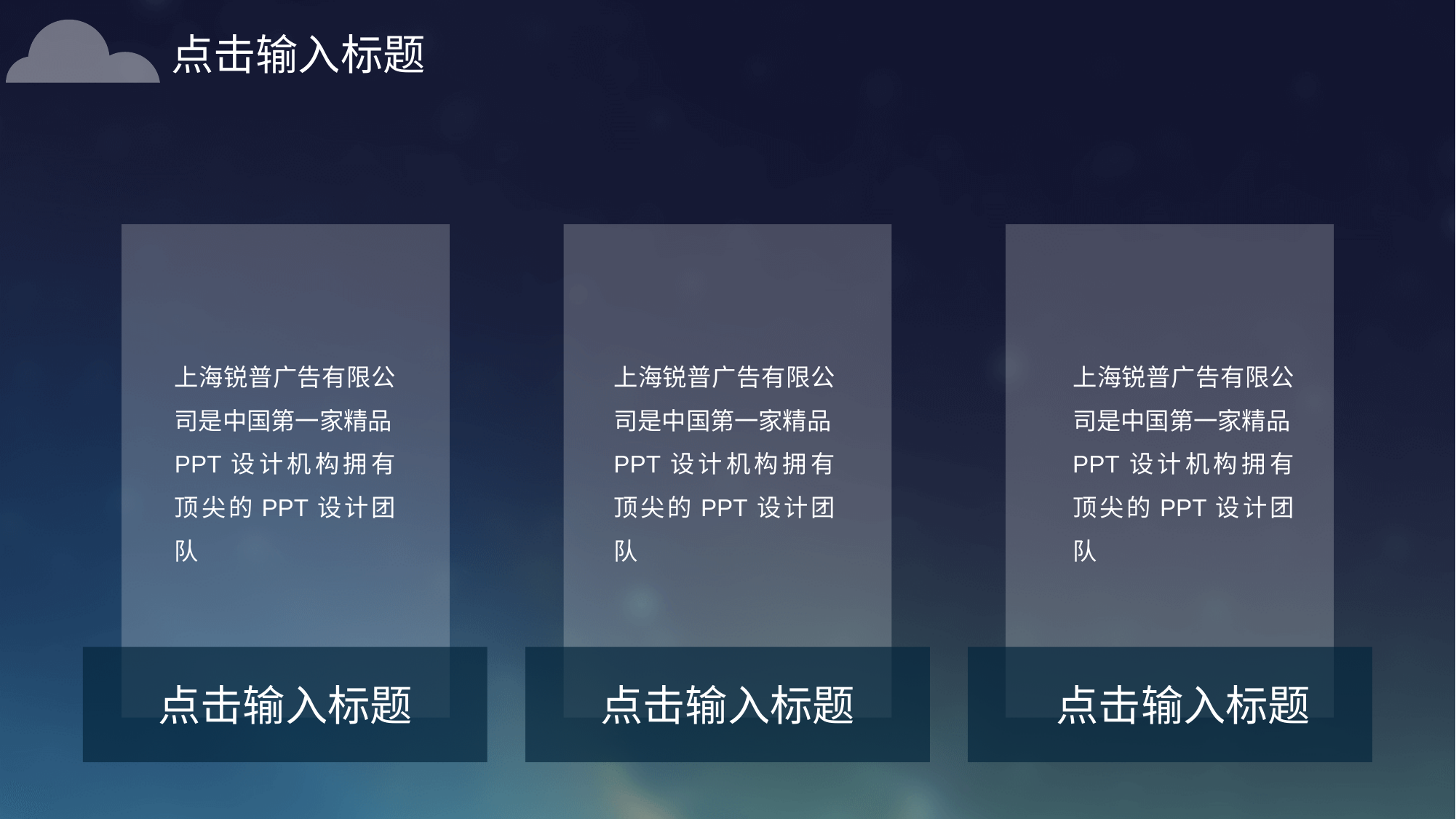

点击输入标题

上海锐普广告有限公司是中国第一家精品PPT设计机构拥有顶尖的PPT设计团队
上海锐普广告有限公司是中国第一家精品PPT设计机构拥有顶尖的PPT设计团队
上海锐普广告有限公司是中国第一家精品PPT设计机构拥有顶尖的PPT设计团队

点击输入标题
点击输入标题
点击输入标题